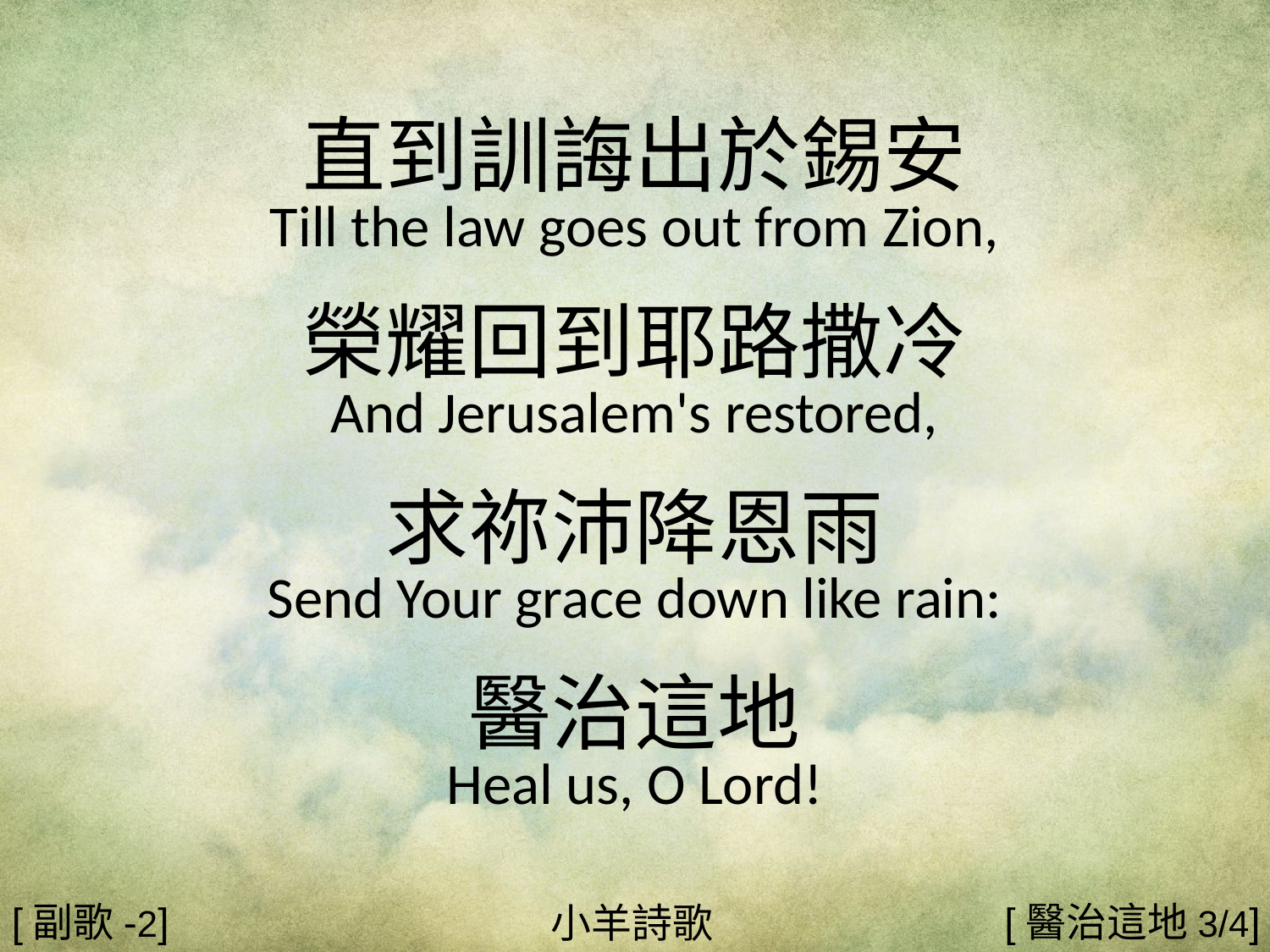

直到訓誨出於錫安
Till the law goes out from Zion,

榮耀回到耶路撒冷
And Jerusalem's restored,

求祢沛降恩雨
Send Your grace down like rain:

醫治這地
Heal us, O Lord!
#

[副歌-2]
[醫治這地3/4]
小羊詩歌